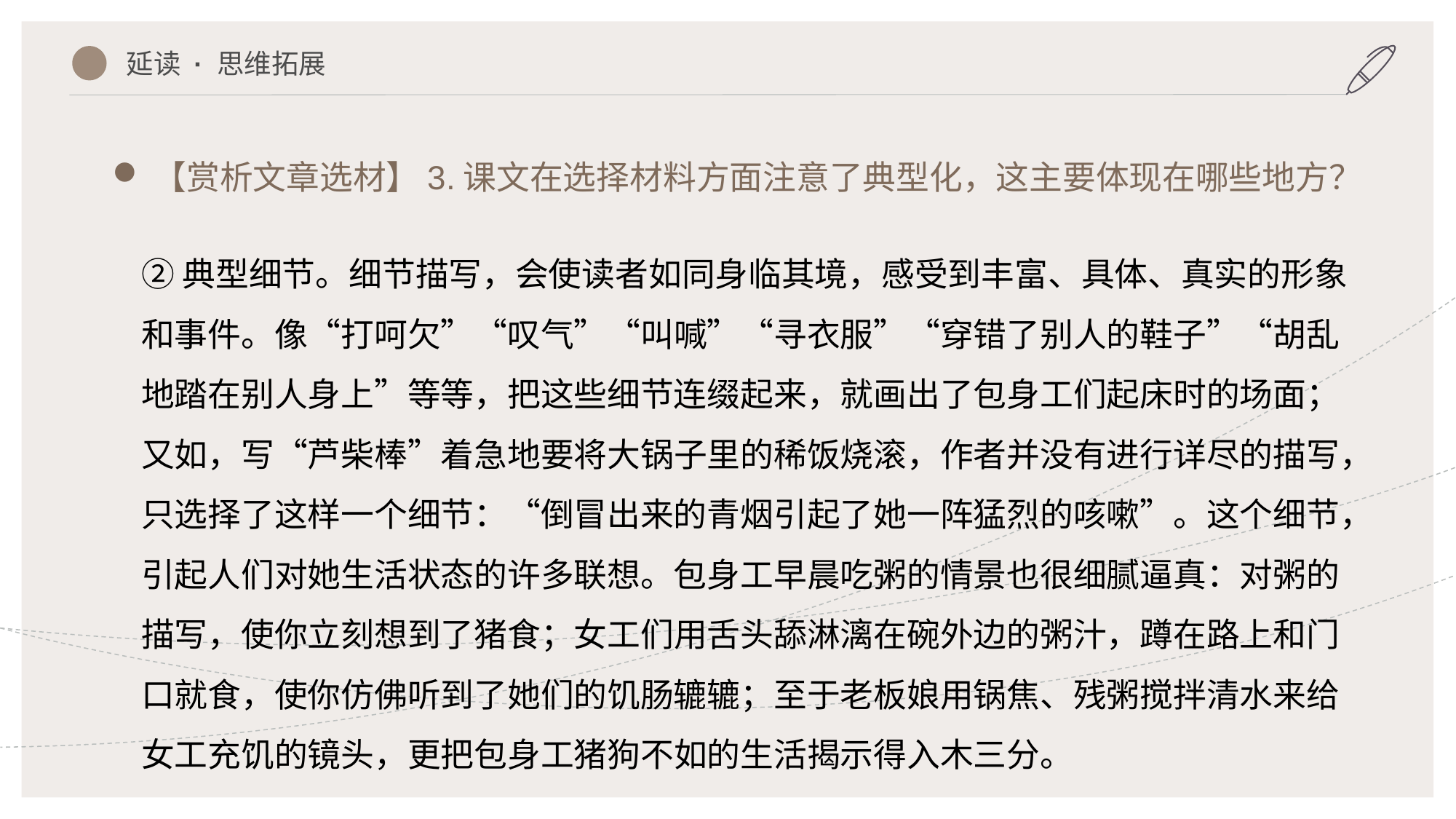

延读 · 思维拓展

【赏析文章选材】3.课文在选择材料方面注意了典型化，这主要体现在哪些地方？

②典型细节。细节描写，会使读者如同身临其境，感受到丰富、具体、真实的形象和事件。像“打呵欠”“叹气”“叫喊”“寻衣服”“穿错了别人的鞋子”“胡乱地踏在别人身上”等等，把这些细节连缀起来，就画出了包身工们起床时的场面；又如，写“芦柴棒”着急地要将大锅子里的稀饭烧滚，作者并没有进行详尽的描写，只选择了这样一个细节：“倒冒出来的青烟引起了她一阵猛烈的咳嗽”。这个细节，引起人们对她生活状态的许多联想。包身工早晨吃粥的情景也很细腻逼真：对粥的描写，使你立刻想到了猪食；女工们用舌头舔淋漓在碗外边的粥汁，蹲在路上和门口就食，使你仿佛听到了她们的饥肠辘辘；至于老板娘用锅焦、残粥搅拌清水来给女工充饥的镜头，更把包身工猪狗不如的生活揭示得入木三分。